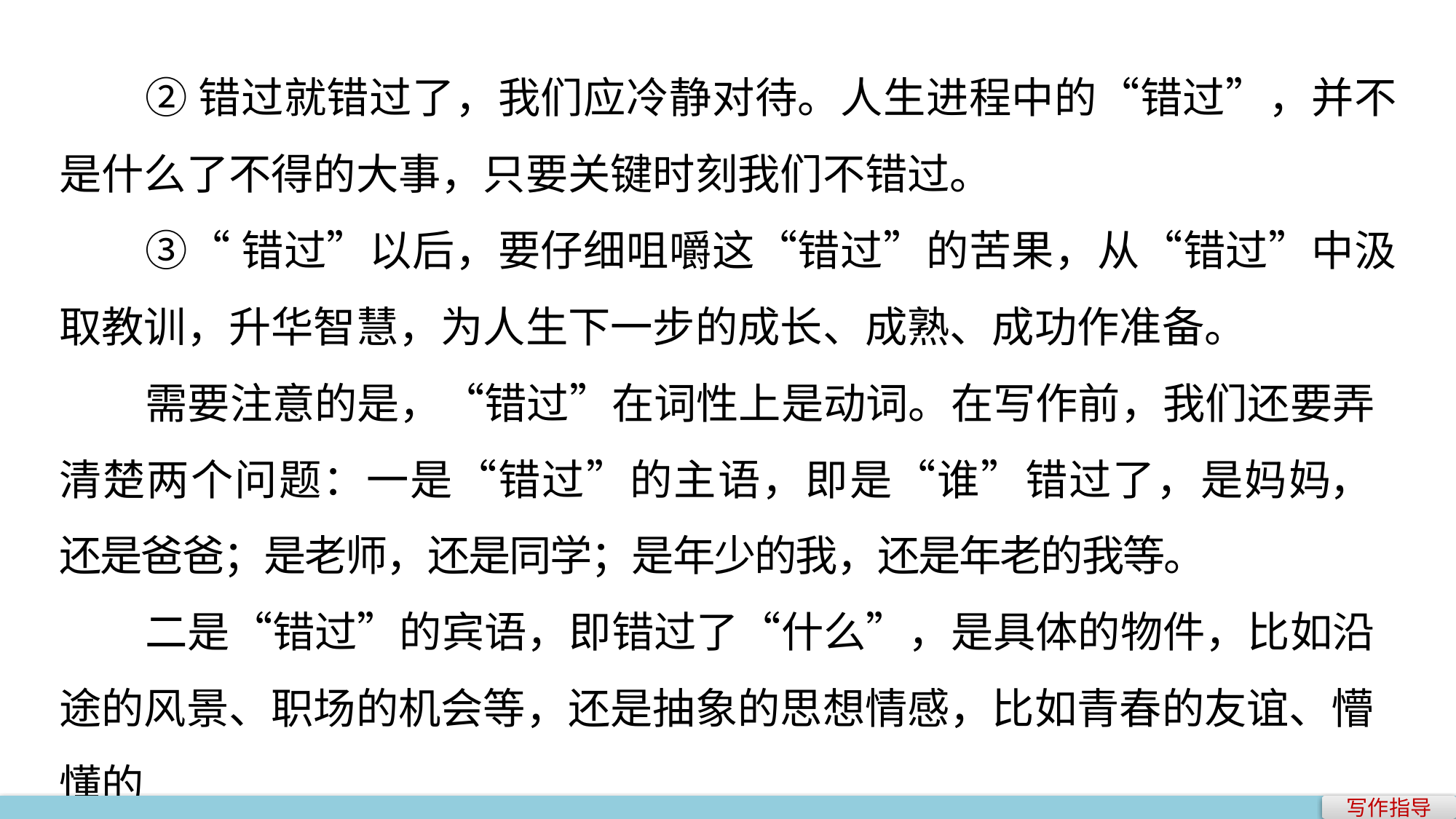

②错过就错过了，我们应冷静对待。人生进程中的“错过”，并不是什么了不得的大事，只要关键时刻我们不错过。
③“错过”以后，要仔细咀嚼这“错过”的苦果，从“错过”中汲取教训，升华智慧，为人生下一步的成长、成熟、成功作准备。
需要注意的是，“错过”在词性上是动词。在写作前，我们还要弄清楚两个问题：一是“错过”的主语，即是“谁”错过了，是妈妈，还是爸爸；是老师，还是同学；是年少的我，还是年老的我等。
二是“错过”的宾语，即错过了“什么”，是具体的物件，比如沿途的风景、职场的机会等，还是抽象的思想情感，比如青春的友谊、懵懂的

写作指导